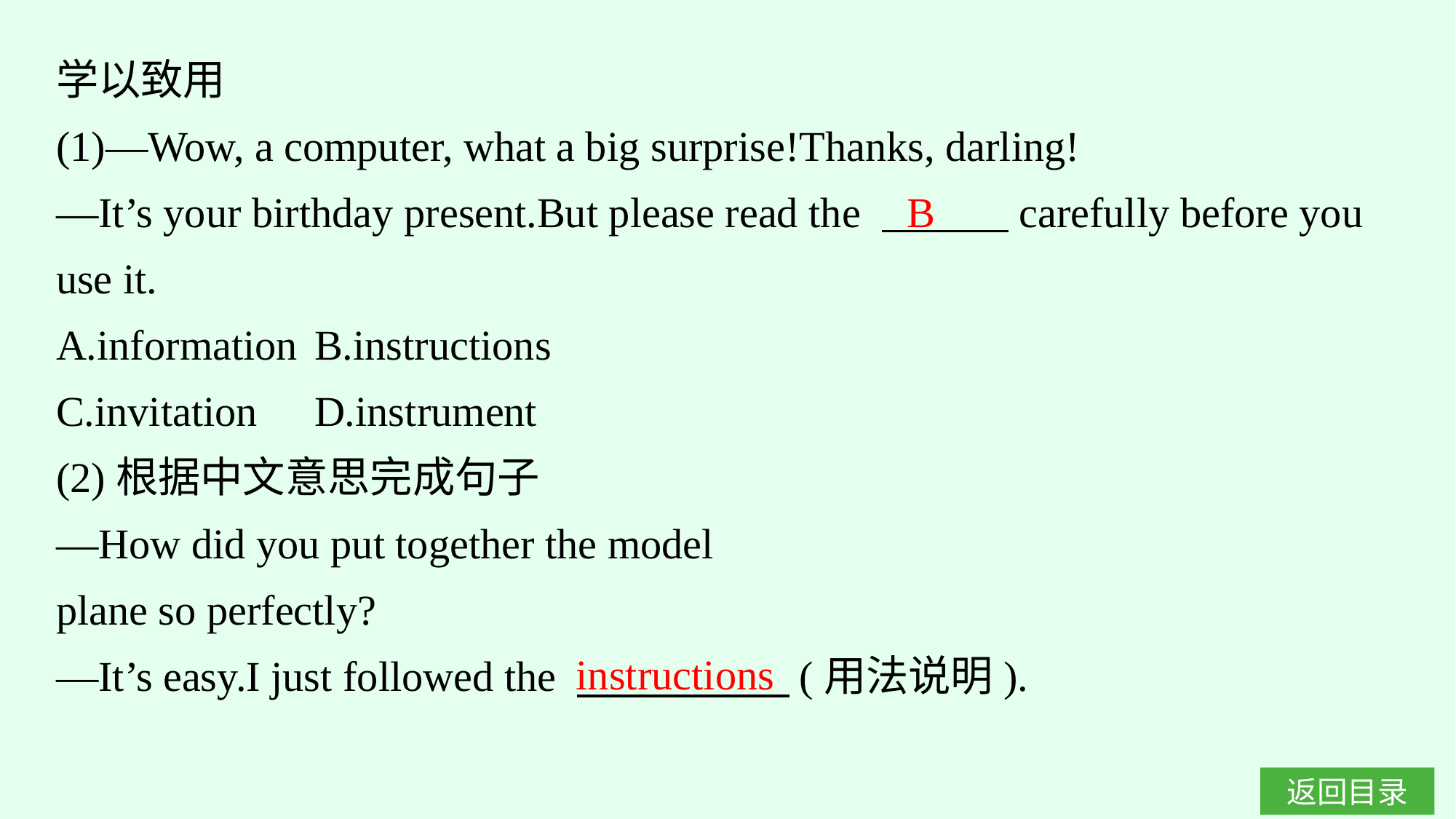

学以致用
(1)—Wow, a computer, what a big surprise!Thanks, darling!
—It’s your birthday present.But please read the 　　　carefully before you use it.
A.information	B.instructions
C.invitation	D.instrument
(2)根据中文意思完成句子
—How did you put together the model
plane so perfectly?
—It’s easy.I just followed the 　　　　　(用法说明).
B
instructions